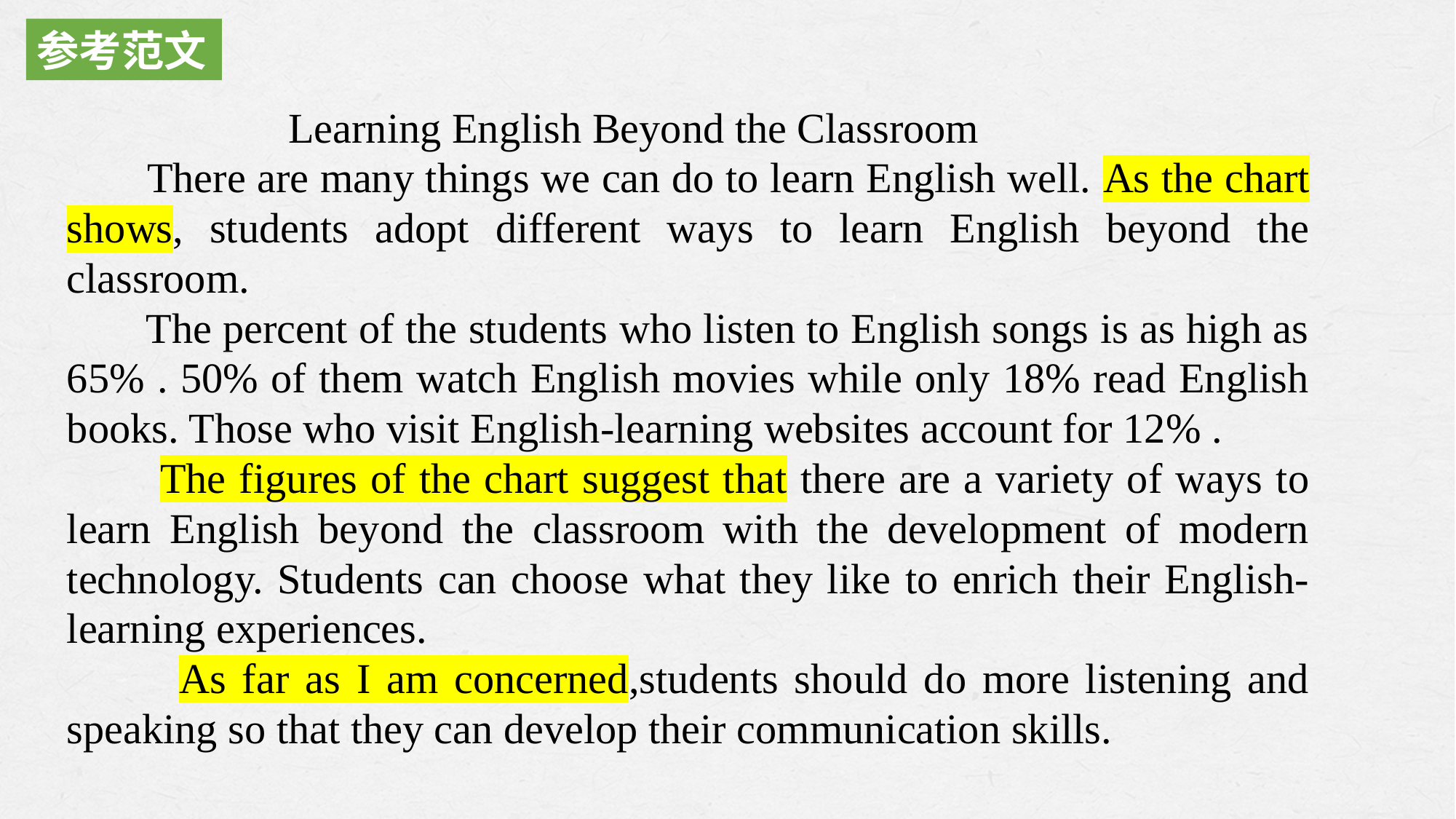

参考范文
                     Learning English Beyond the Classroom
       There are many things we can do to learn English well. As the chart shows, students adopt different ways to learn English beyond the classroom.
       The percent of the students who listen to English songs is as high as 65% . 50% of them watch English movies while only 18% read English books. Those who visit English-learning websites account for 12% .
       The figures of the chart suggest that there are a variety of ways to learn English beyond the classroom with the development of modern technology. Students can choose what they like to enrich their English-learning experiences.
       As far as I am concerned,students should do more listening and speaking so that they can develop their communication skills.